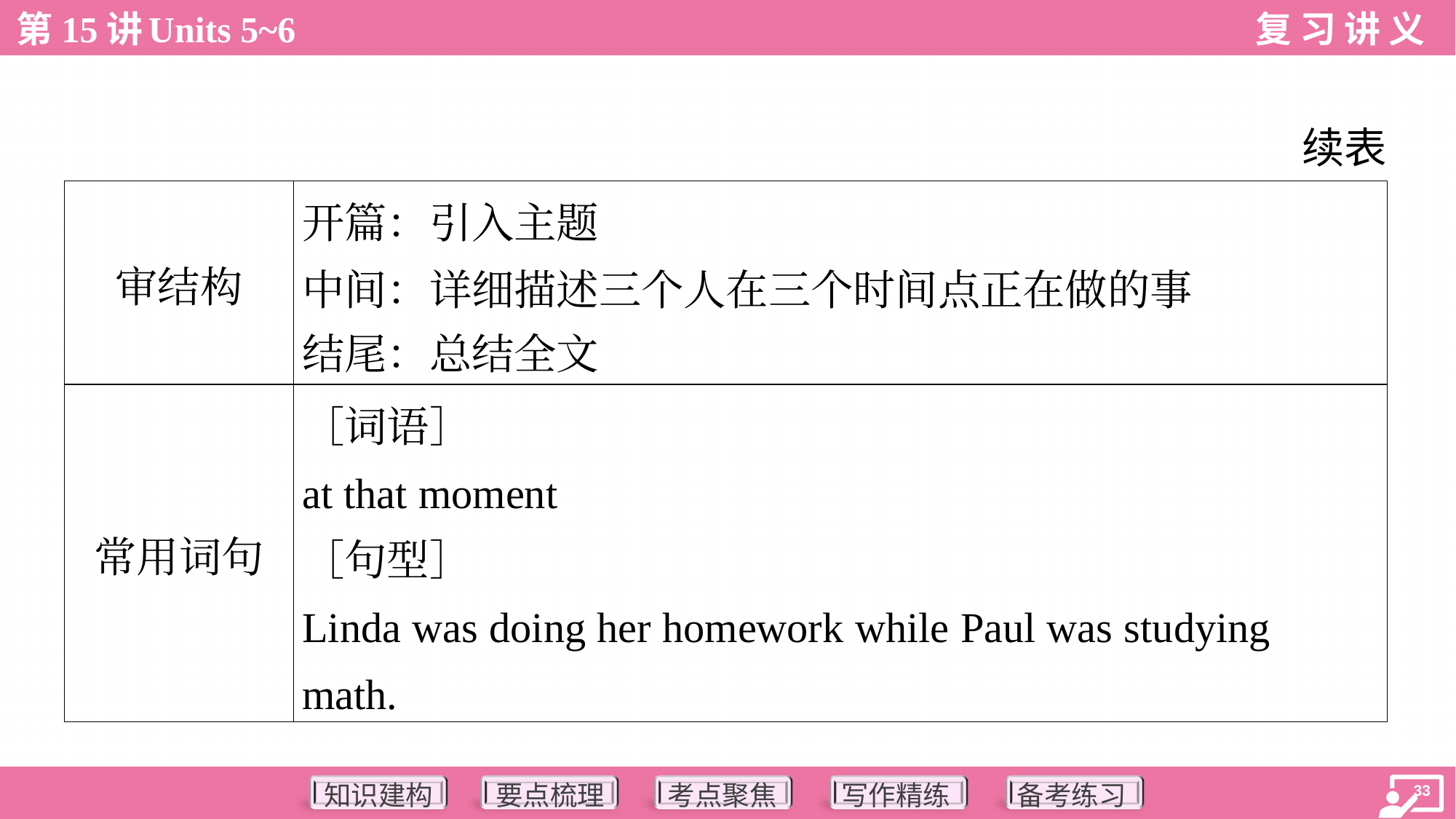

续表
| 审结构 | 开篇：引入主题 中间：详细描述三个人在三个时间点正在做的事 结尾：总结全文 |
| --- | --- |
| 常用词句 | ［词语］ at that moment ［句型］ Linda was doing her homework while Paul was studying math. |